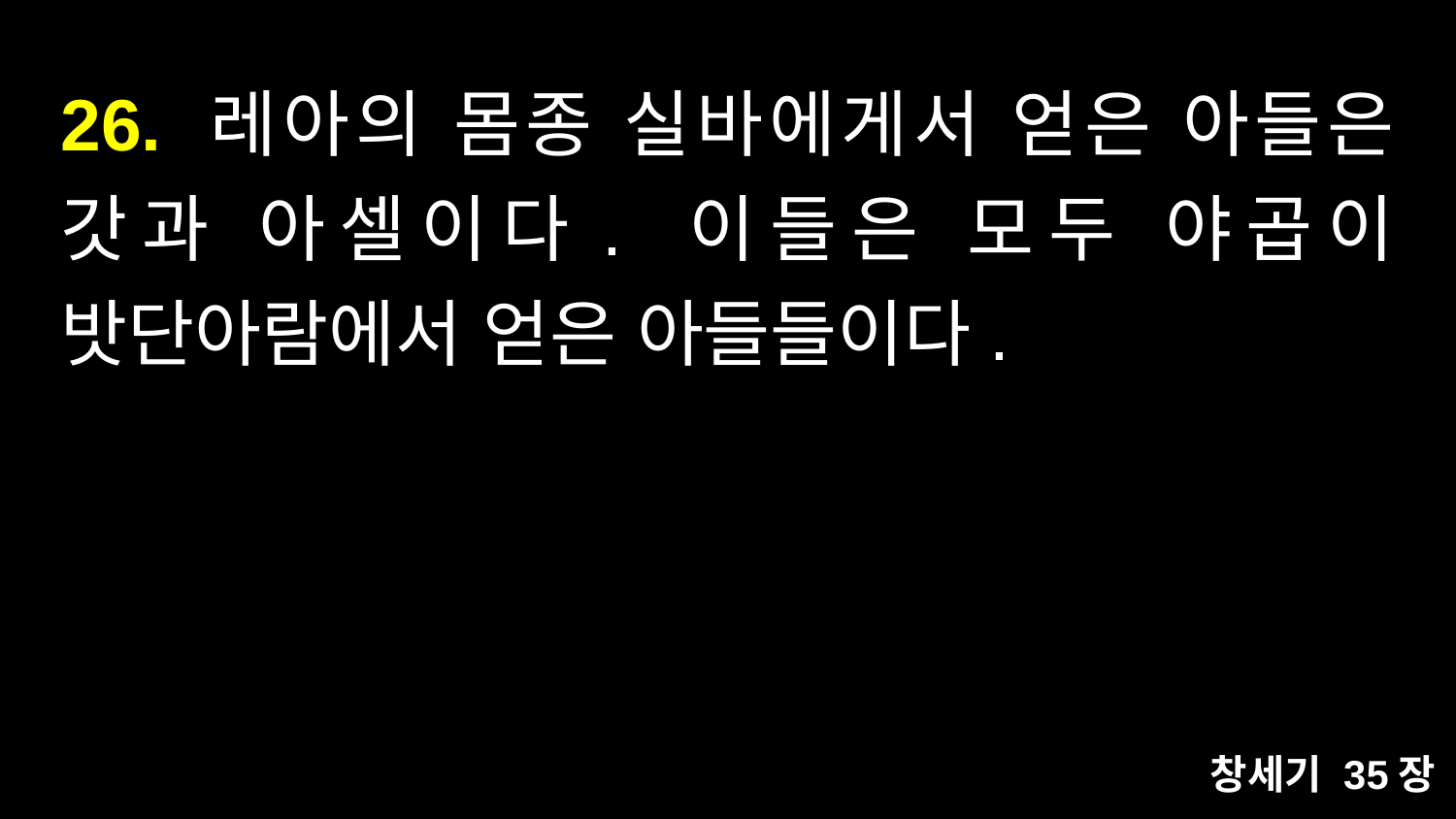

# 26. 레아의 몸종 실바에게서 얻은 아들은 갓과 아셀이다. 이들은 모두 야곱이 밧단아람에서 얻은 아들들이다.
창세기 35장